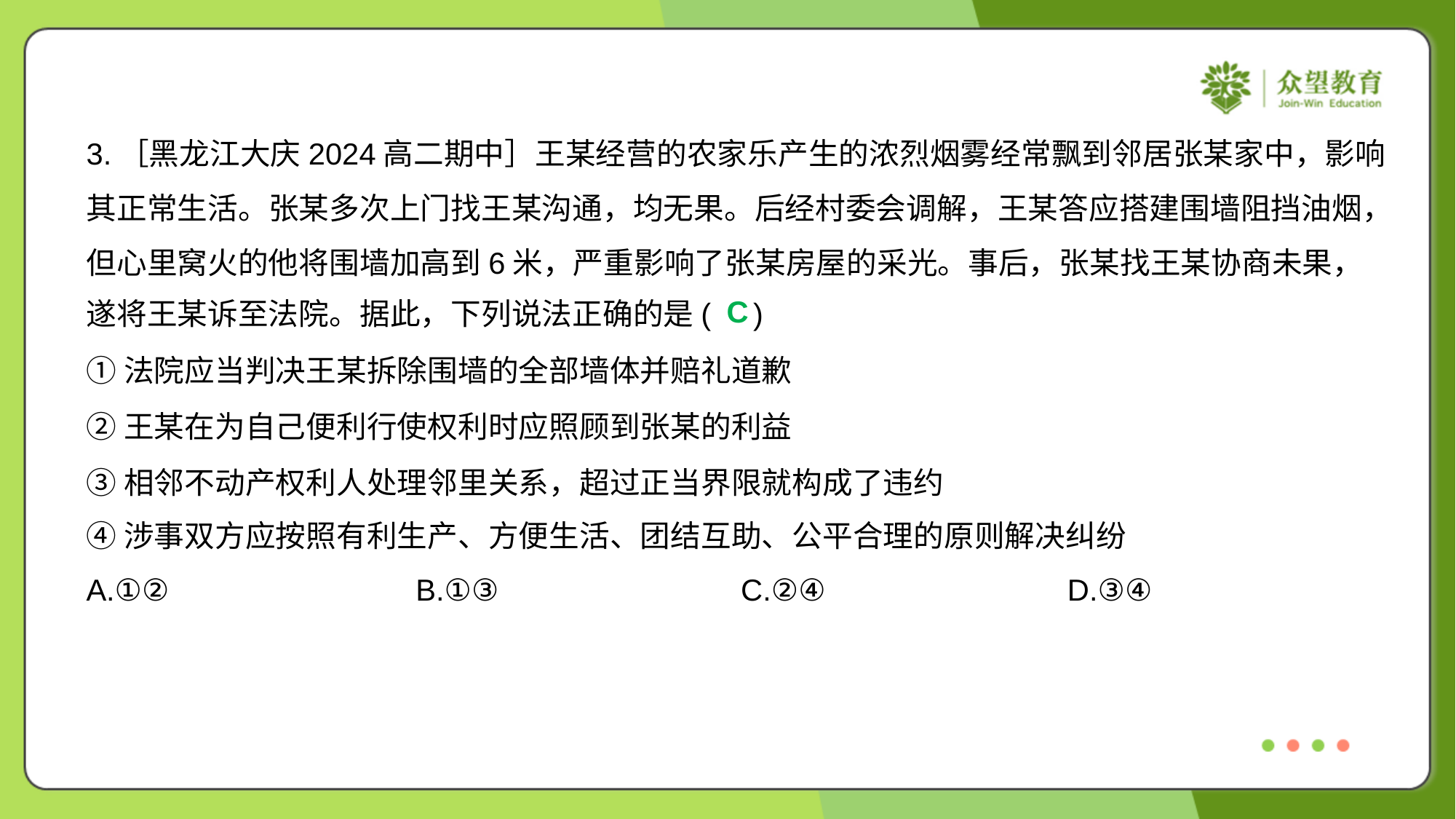

3.［黑龙江大庆2024高二期中］王某经营的农家乐产生的浓烈烟雾经常飘到邻居张某家中，影响
其正常生活。张某多次上门找王某沟通，均无果。后经村委会调解，王某答应搭建围墙阻挡油烟，
但心里窝火的他将围墙加高到6米，严重影响了张某房屋的采光。事后，张某找王某协商未果，
遂将王某诉至法院。据此，下列说法正确的是(     )
C
①法院应当判决王某拆除围墙的全部墙体并赔礼道歉
②王某在为自己便利行使权利时应照顾到张某的利益
③相邻不动产权利人处理邻里关系，超过正当界限就构成了违约
④涉事双方应按照有利生产、方便生活、团结互助、公平合理的原则解决纠纷
A.①②	B.①③	C.②④	D.③④